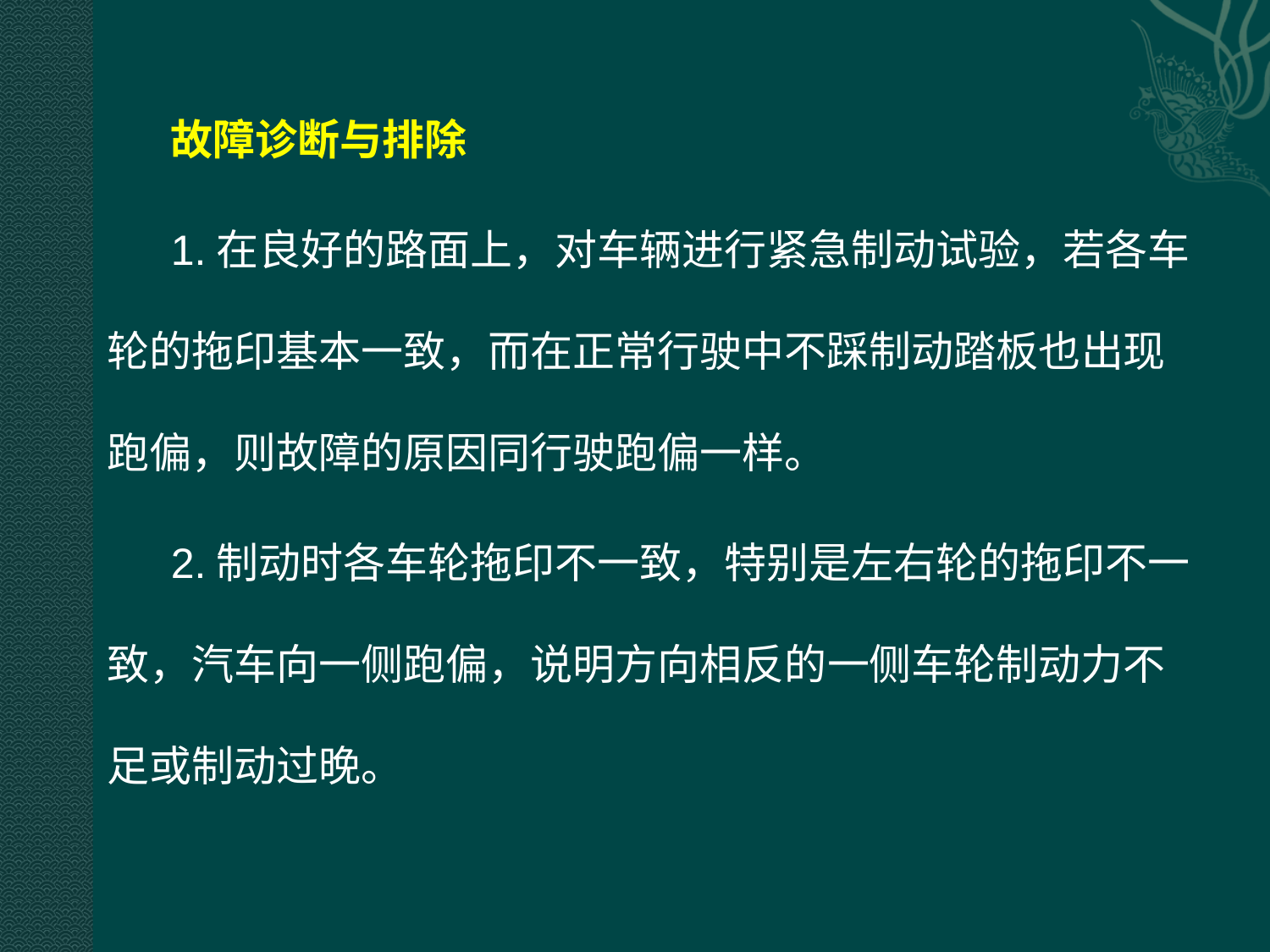

故障诊断与排除
1.在良好的路面上，对车辆进行紧急制动试验，若各车轮的拖印基本一致，而在正常行驶中不踩制动踏板也出现跑偏，则故障的原因同行驶跑偏一样。
2.制动时各车轮拖印不一致，特别是左右轮的拖印不一致，汽车向一侧跑偏，说明方向相反的一侧车轮制动力不足或制动过晚。